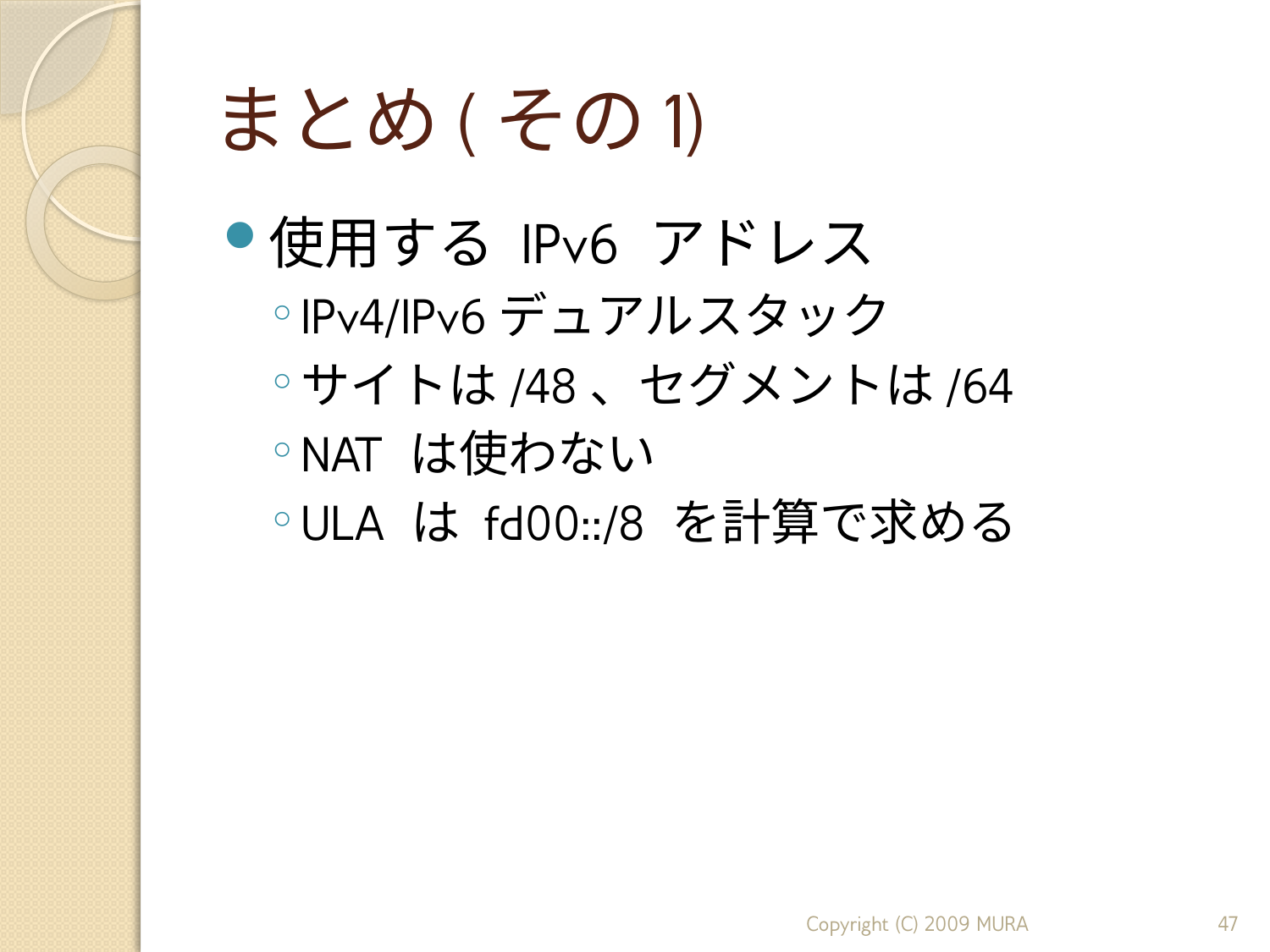

# まとめ(その1)
使用する IPv6 アドレス
IPv4/IPv6デュアルスタック
サイトは/48、セグメントは/64
NAT は使わない
ULA は fd00::/8 を計算で求める
Copyright (C) 2009 MURA
47